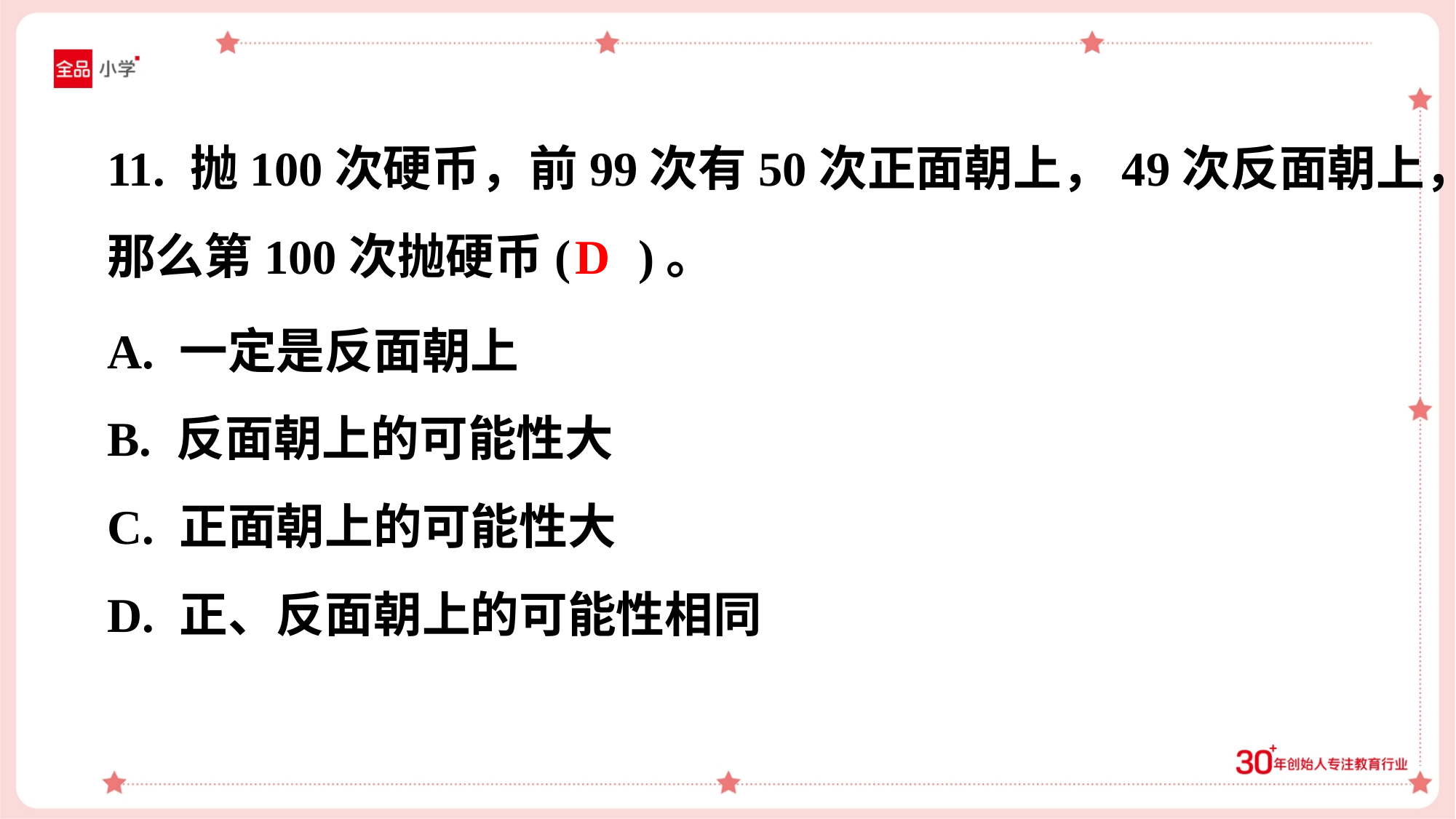

11. 抛100次硬币，前99次有50次正面朝上，49次反面朝上，
那么第100次抛硬币(     )。
D
A. 一定是反面朝上
B. 反面朝上的可能性大
C. 正面朝上的可能性大
D. 正、反面朝上的可能性相同